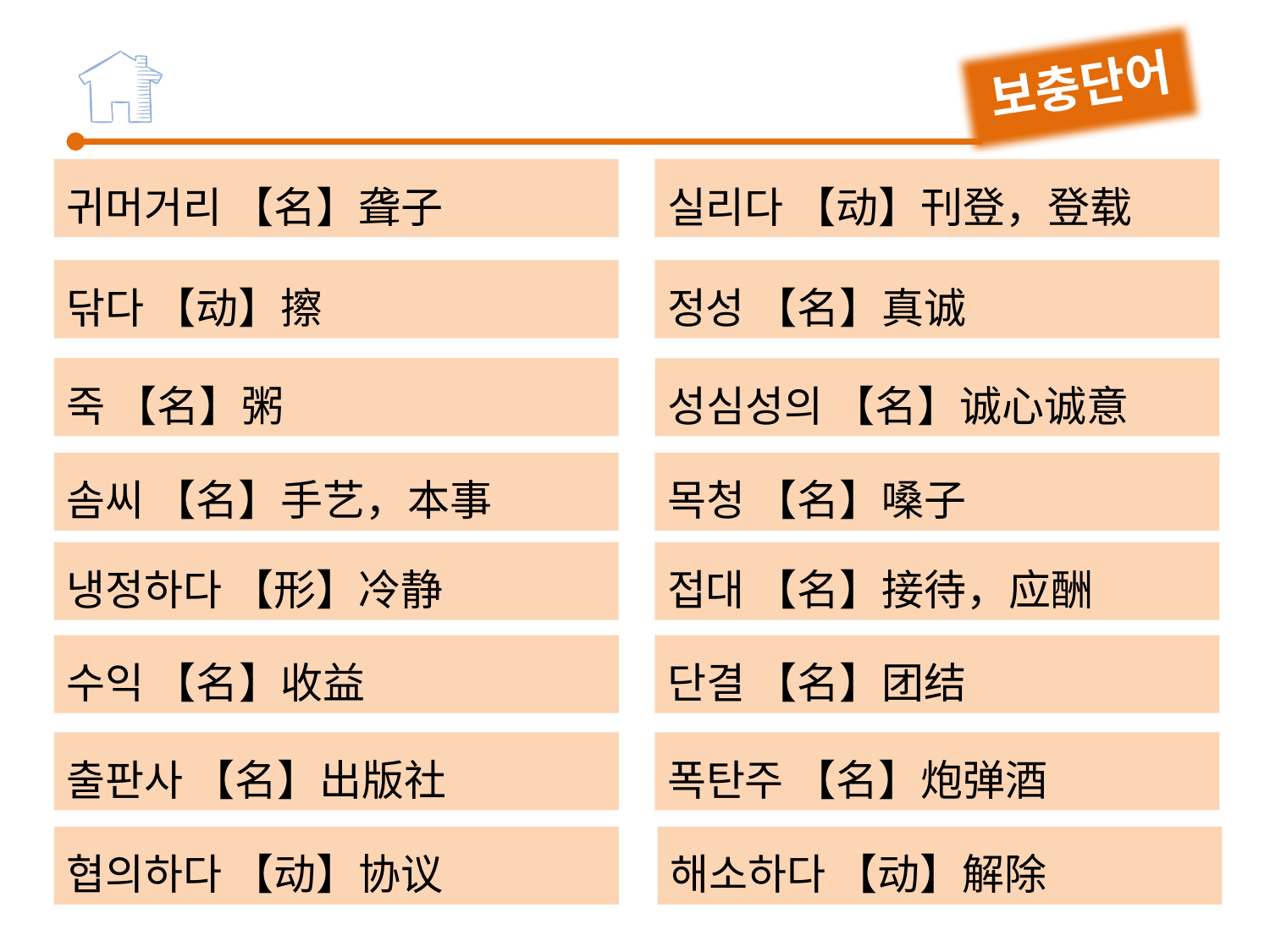

보충단어

귀머거리 【名】聋子
실리다 【动】刊登，登载
정성 【名】真诚
닦다 【动】擦
죽 【名】粥
성심성의 【名】诚心诚意
솜씨 【名】手艺，本事
목청 【名】嗓子
접대 【名】接待，应酬
냉정하다 【形】冷静
수익 【名】收益
단결 【名】团结
출판사 【名】出版社
폭탄주 【名】炮弹酒
협의하다 【动】协议
해소하다 【动】解除